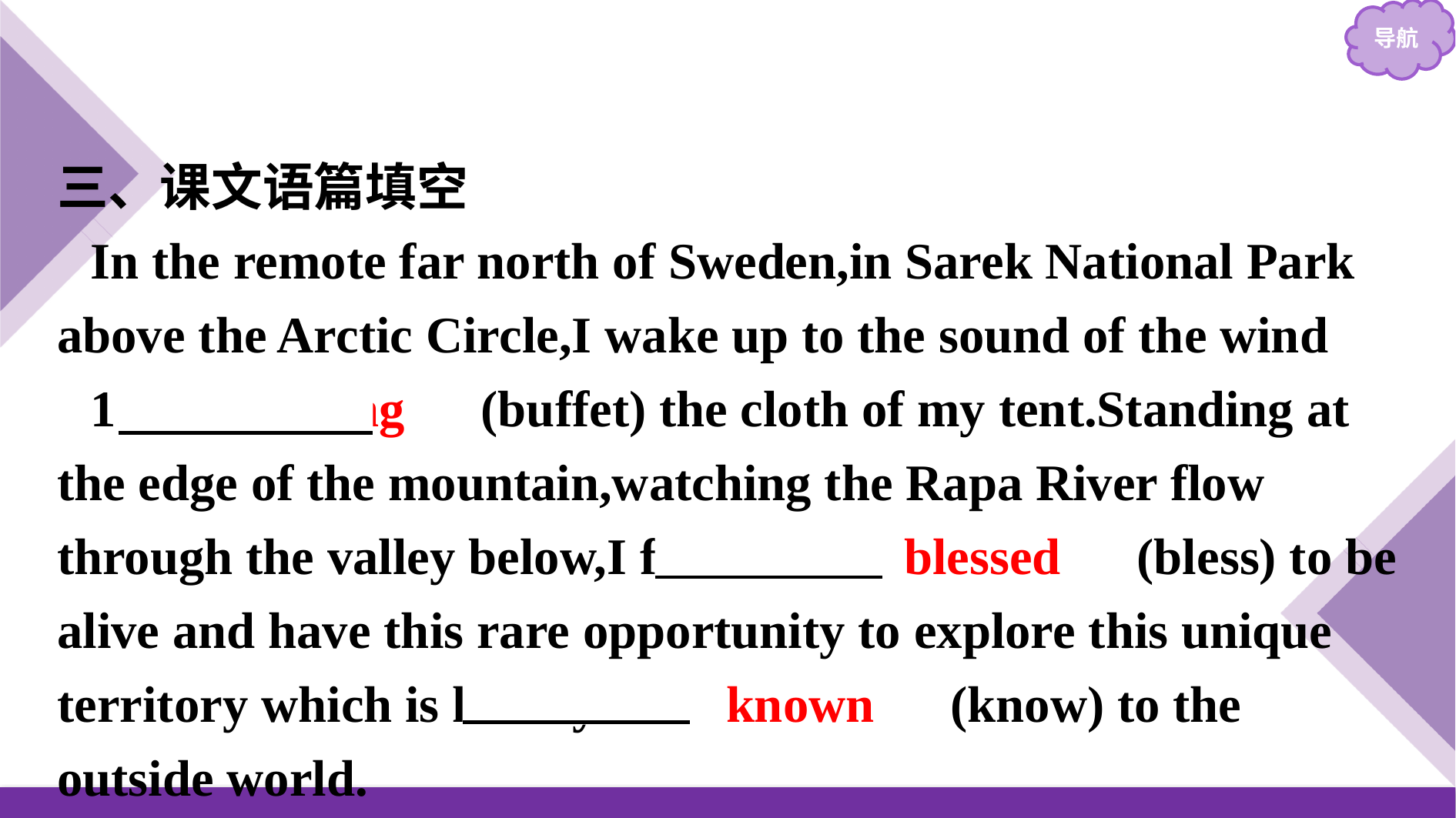

三、课文语篇填空
In the remote far north of Sweden,in Sarek National Park above the Arctic Circle,I wake up to the sound of the wind
1.　buffeting　(buffet) the cloth of my tent.Standing at the edge of the mountain,watching the Rapa River flow through the valley below,I feel so 2.　blessed　(bless) to be alive and have this rare opportunity to explore this unique territory which is hardly 3.　known　(know) to the outside world.